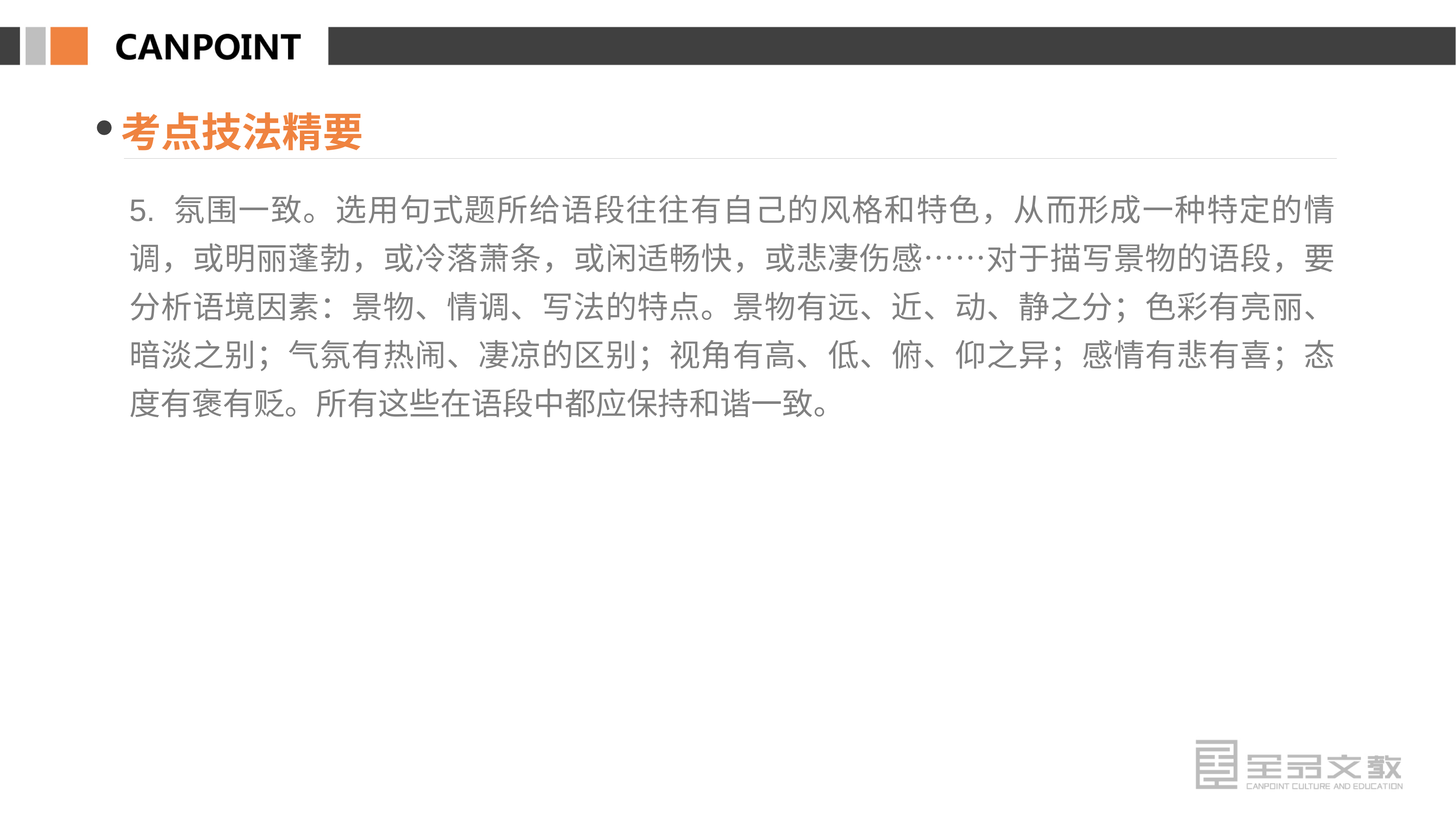

考点技法精要

5. 氛围一致。选用句式题所给语段往往有自己的风格和特色，从而形成一种特定的情调，或明丽蓬勃，或冷落萧条，或闲适畅快，或悲凄伤感……对于描写景物的语段，要分析语境因素：景物、情调、写法的特点。景物有远、近、动、静之分；色彩有亮丽、暗淡之别；气氛有热闹、凄凉的区别；视角有高、低、俯、仰之异；感情有悲有喜；态度有褒有贬。所有这些在语段中都应保持和谐一致。